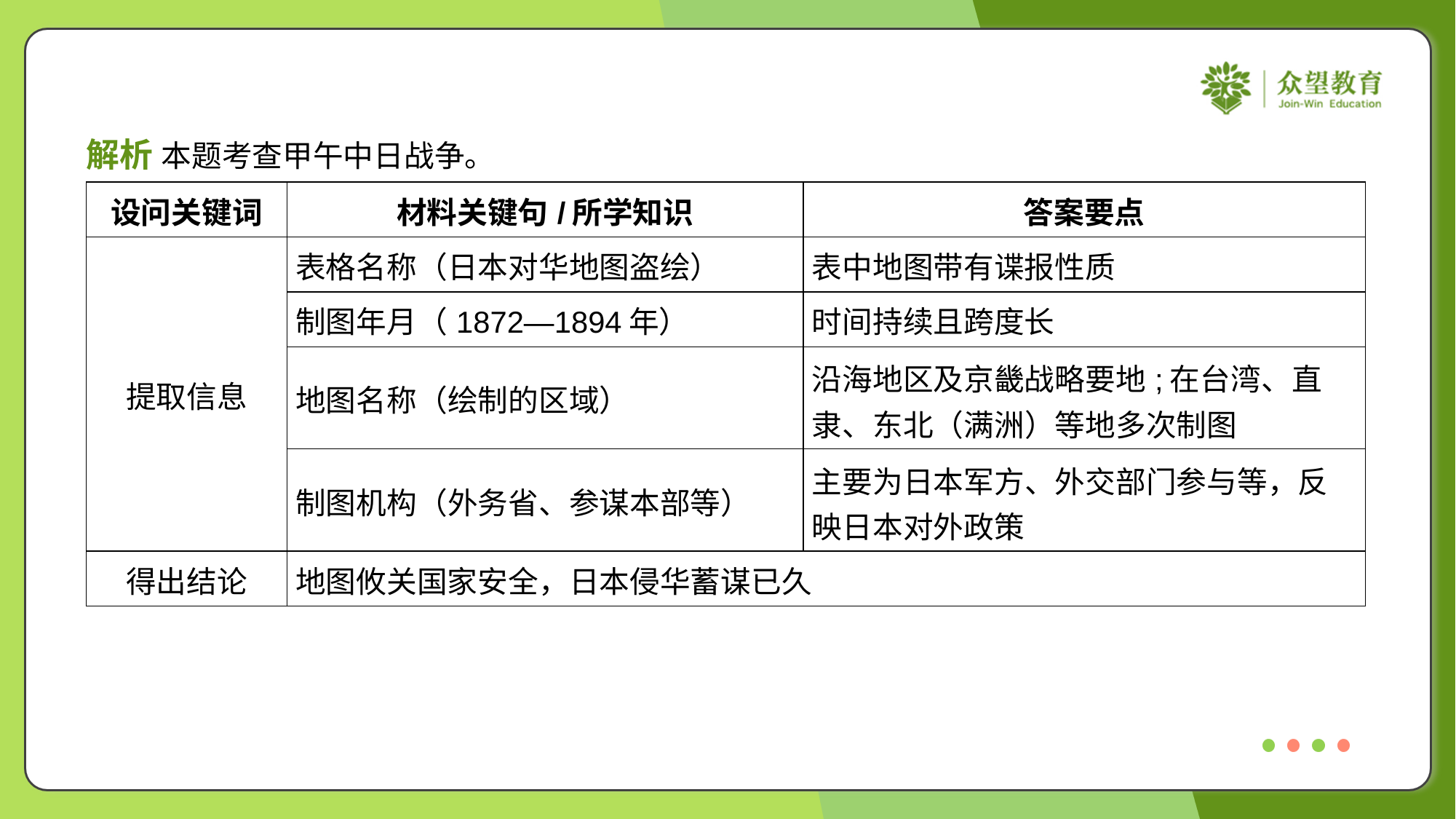

解析 本题考查甲午中日战争。
| 设问关键词 | 材料关键句/所学知识 | 答案要点 |
| --- | --- | --- |
| 提取信息 | 表格名称（日本对华地图盗绘） | 表中地图带有谍报性质 |
|  | 制图年月（1872—1894年） | 时间持续且跨度长 |
|  | 地图名称（绘制的区域） | 沿海地区及京畿战略要地;在台湾、直 隶、东北（满洲）等地多次制图 |
|  | 制图机构（外务省、参谋本部等） | 主要为日本军方、外交部门参与等，反 映日本对外政策 |
| 得出结论 | 地图攸关国家安全，日本侵华蓄谋已久 |  |